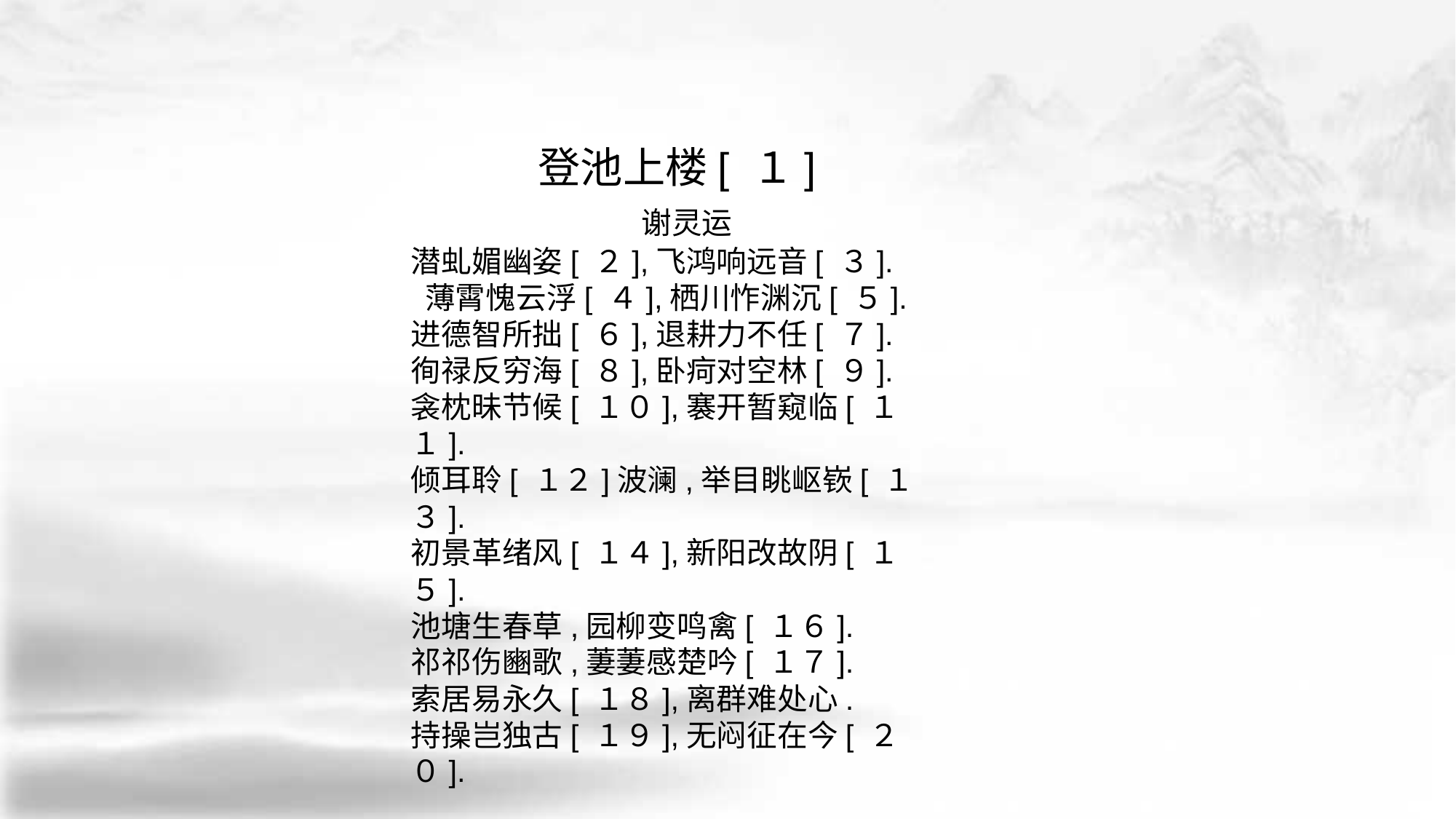

登池上楼[ １]
 谢灵运
潜虬媚幽姿[ ２],飞鸿响远音[ ３].
 薄霄愧云浮[ ４],栖川怍渊沉[ ５].
进德智所拙[ ６],退耕力不任[ ７].
徇禄反穷海[ ８],卧疴对空林[ ９].
衾枕昧节候[ １０],褰开暂窥临[ １１].
倾耳聆[ １２]波澜,举目眺岖嵚[ １３].
初景革绪风[ １４],新阳改故阴[ １５].
池塘生春草,园柳变鸣禽[ １６].
祁祁伤豳歌,萋萋感楚吟[ １７].
索居易永久[ １８],离群难处心.
持操岂独古[ １９],无闷征在今[ ２０].